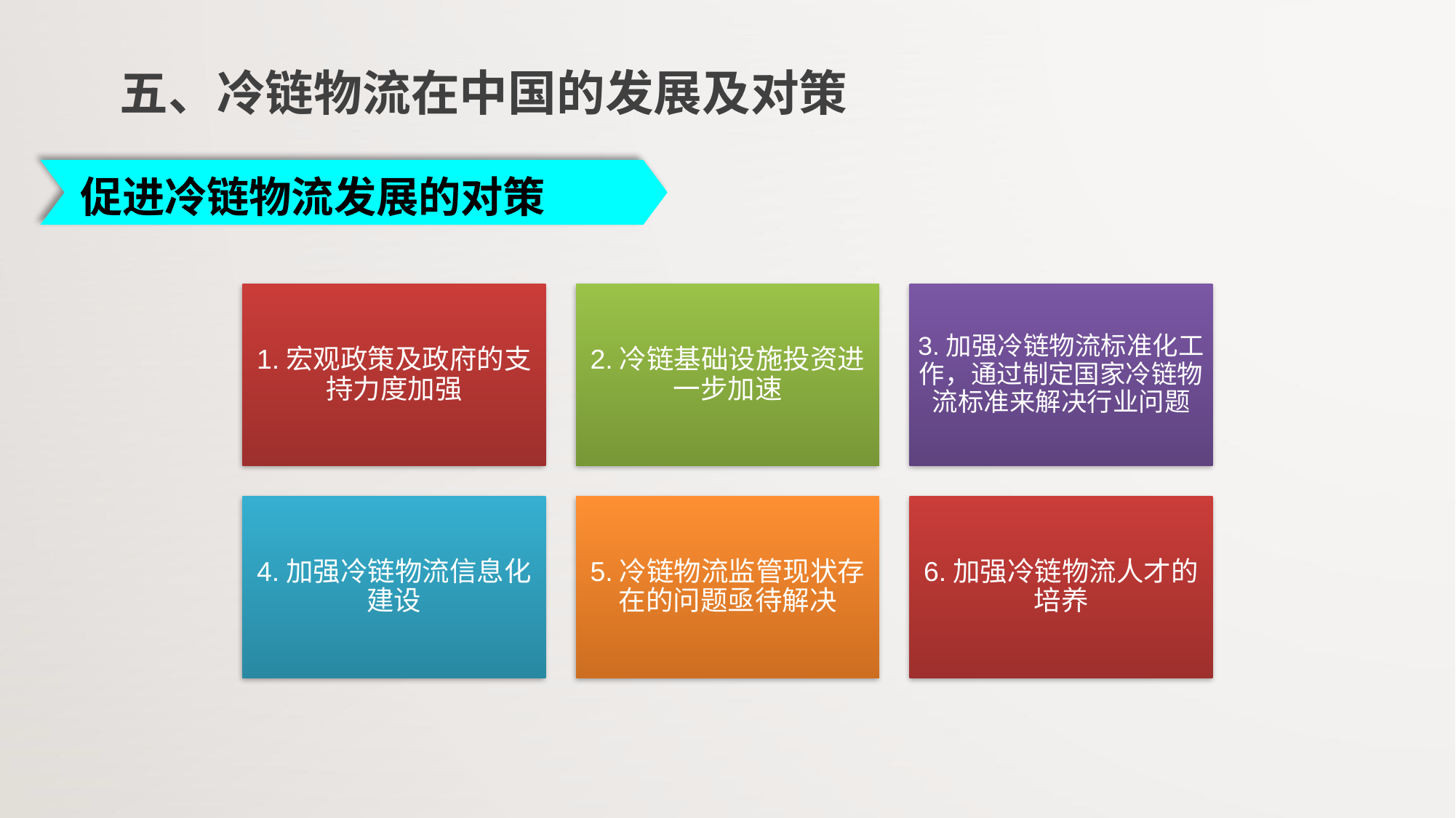

五、冷链物流在中国的发展及对策

促进冷链物流发展的对策
1.宏观政策及政府的支持力度加强
2.冷链基础设施投资进一步加速
3.加强冷链物流标准化工作，通过制定国家冷链物流标准来解决行业问题
4.加强冷链物流信息化建设
5.冷链物流监管现状存在的问题亟待解决
6.加强冷链物流人才的培养